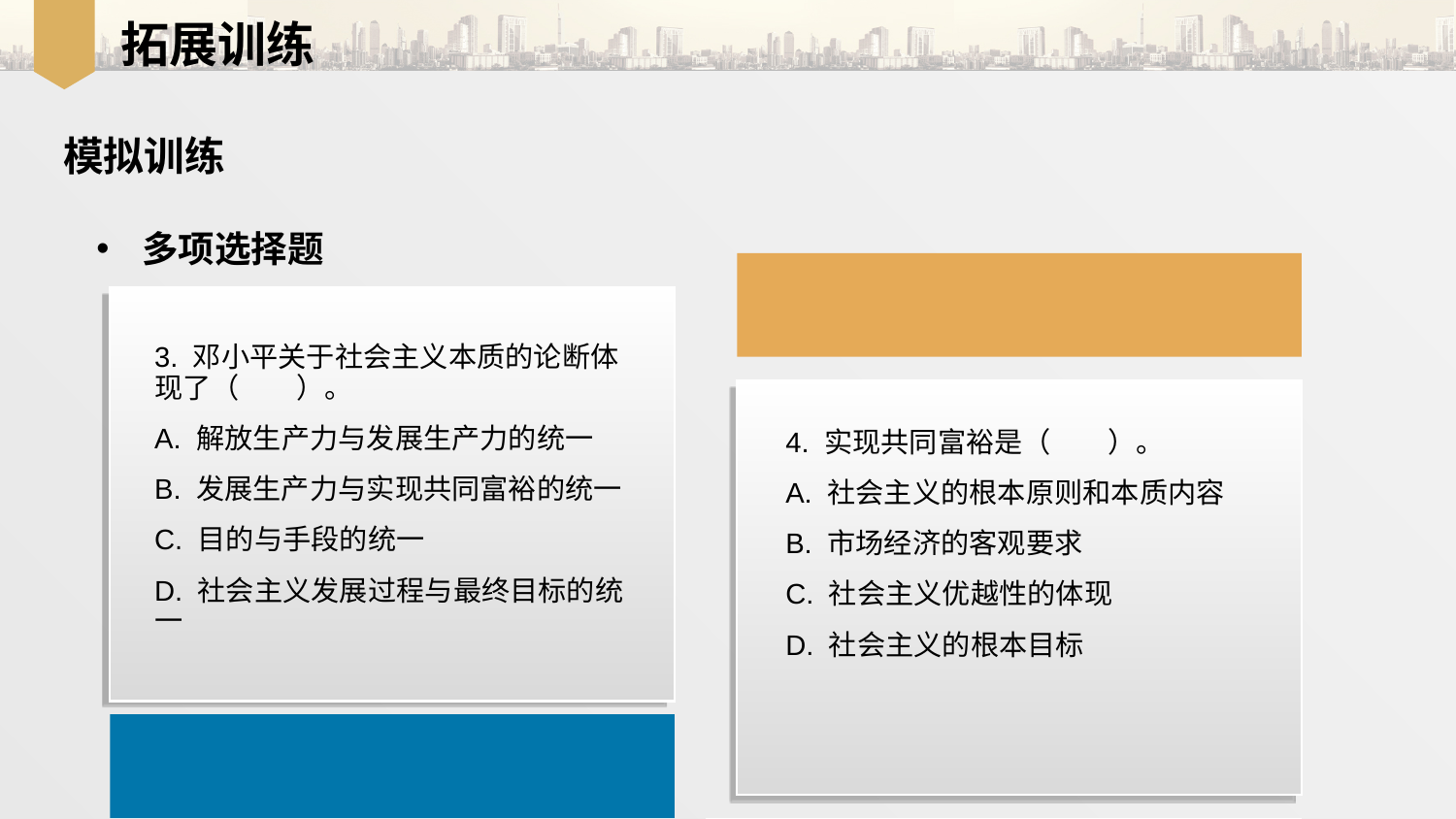

拓展训练
模拟训练
多项选择题

3. 邓小平关于社会主义本质的论断体现了（　　）。
A. 解放生产力与发展生产力的统一
B. 发展生产力与实现共同富裕的统一
C. 目的与手段的统一
D. 社会主义发展过程与最终目标的统一

4. 实现共同富裕是（　　）。
A. 社会主义的根本原则和本质内容
B. 市场经济的客观要求
C. 社会主义优越性的体现
D. 社会主义的根本目标